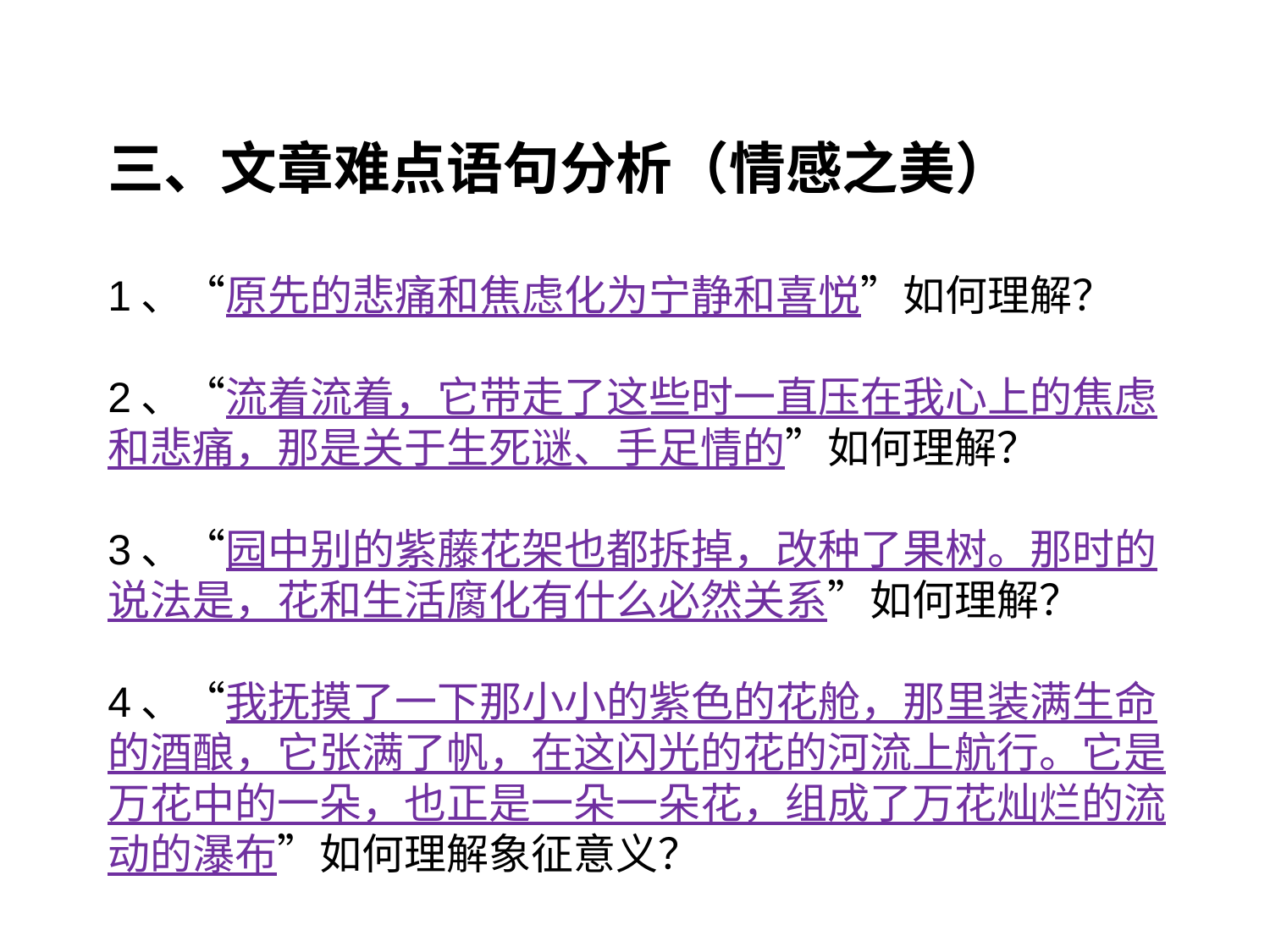

三、文章难点语句分析（情感之美）

1、“原先的悲痛和焦虑化为宁静和喜悦”如何理解？

2、“流着流着，它带走了这些时一直压在我心上的焦虑和悲痛，那是关于生死谜、手足情的”如何理解？

3、“园中别的紫藤花架也都拆掉，改种了果树。那时的说法是，花和生活腐化有什么必然关系”如何理解？

4、“我抚摸了一下那小小的紫色的花舱，那里装满生命的酒酿，它张满了帆，在这闪光的花的河流上航行。它是万花中的一朵，也正是一朵一朵花，组成了万花灿烂的流动的瀑布”如何理解象征意义？